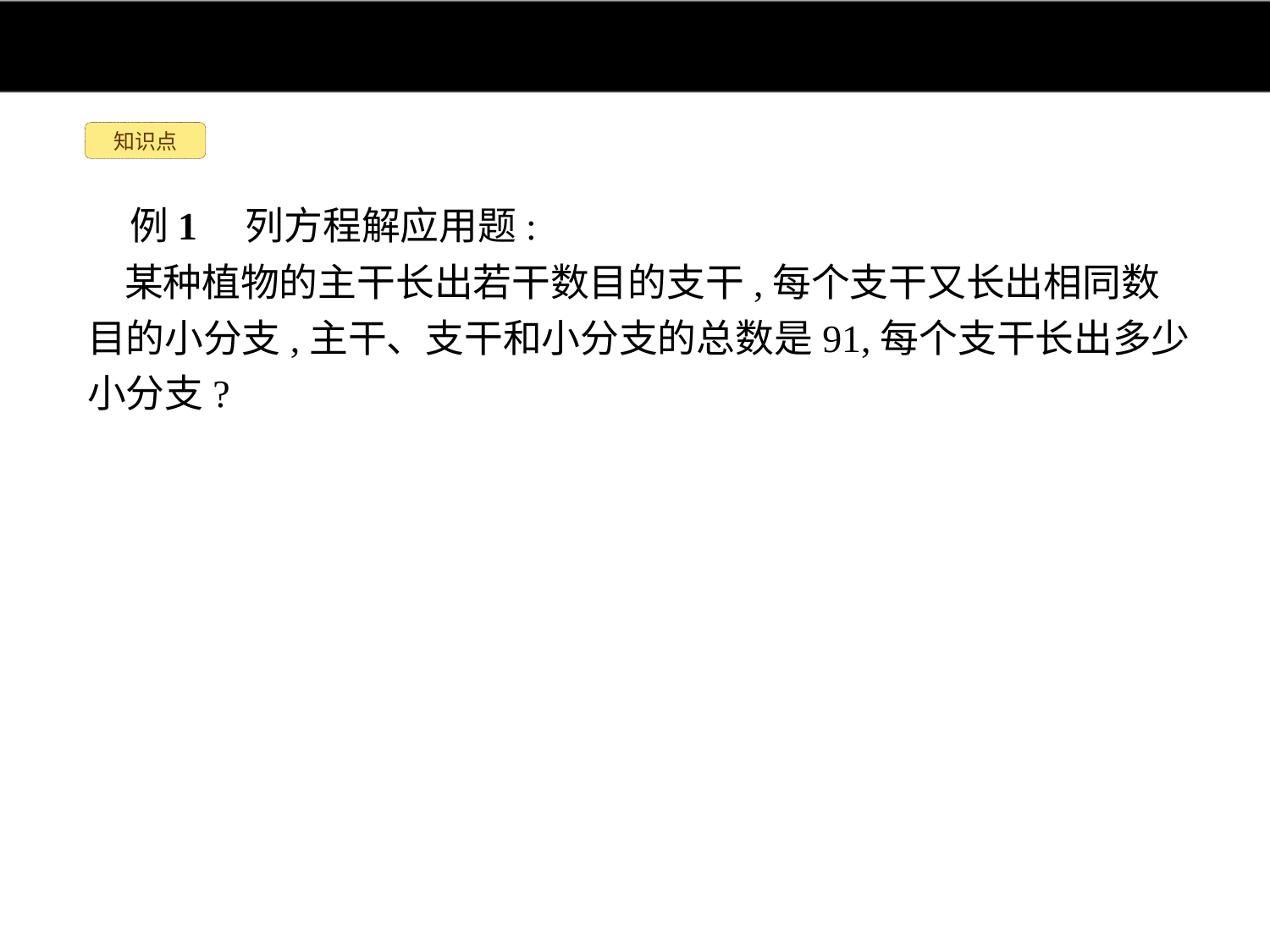

知识点
例1　列方程解应用题:
某种植物的主干长出若干数目的支干,每个支干又长出相同数目的小分支,主干、支干和小分支的总数是91,每个支干长出多少小分支?
分析:由题意设主干长出的支干的数目是x,每个支干又长出x个小分支,则共有x2个小分支,则共有x2+x+1个分支,即可列方程求得x的值.
解:设每个支干长出的小分支的数目是x个,
根据题意列方程得x2+x+1=91,
解得x=9或x=-10(不合题意,应舍去).
所以x=9.
答:每个支干长出9个小分支.